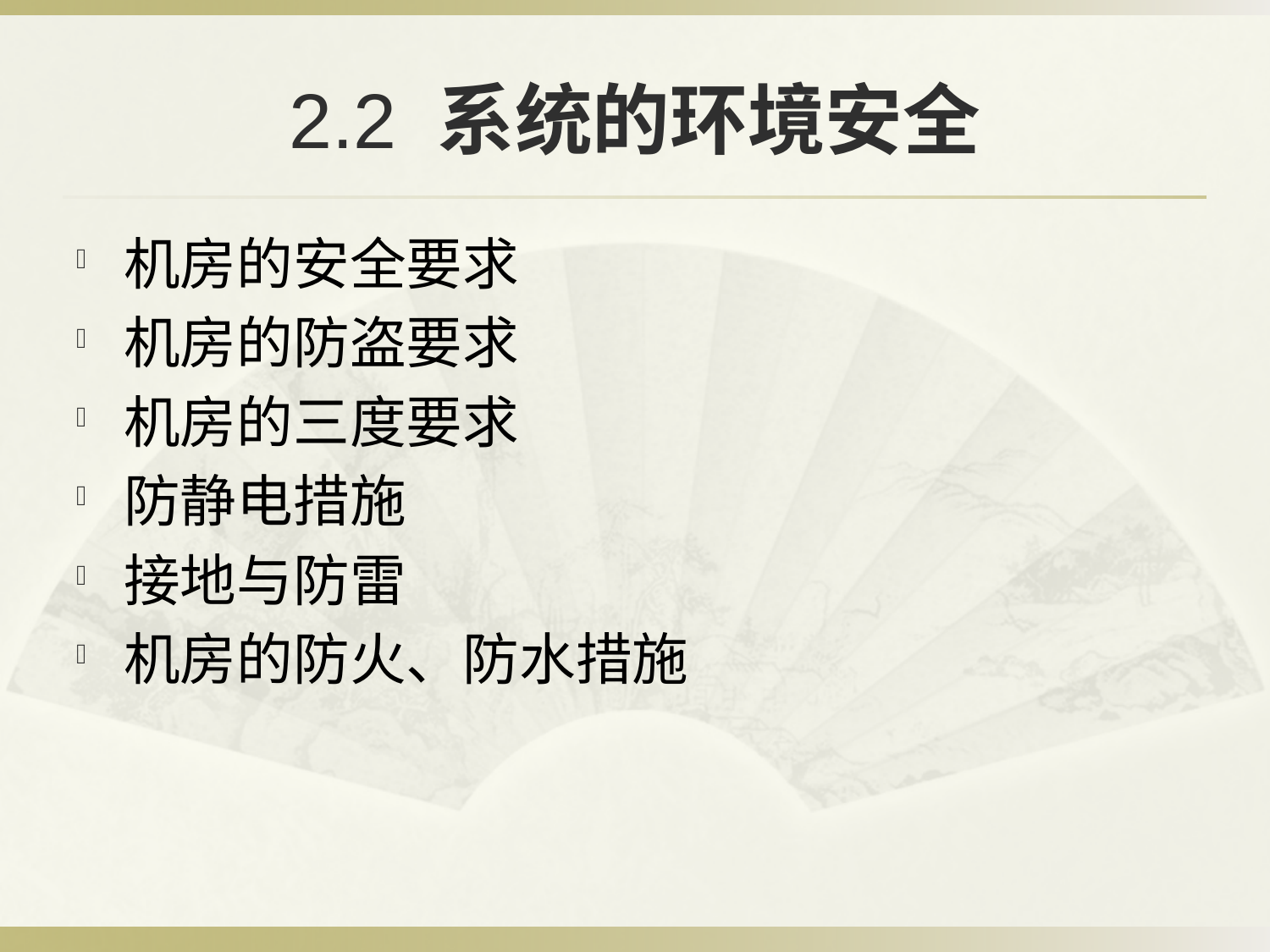

# 2.2 系统的环境安全
机房的安全要求
机房的防盗要求
机房的三度要求
防静电措施
接地与防雷
机房的防火、防水措施